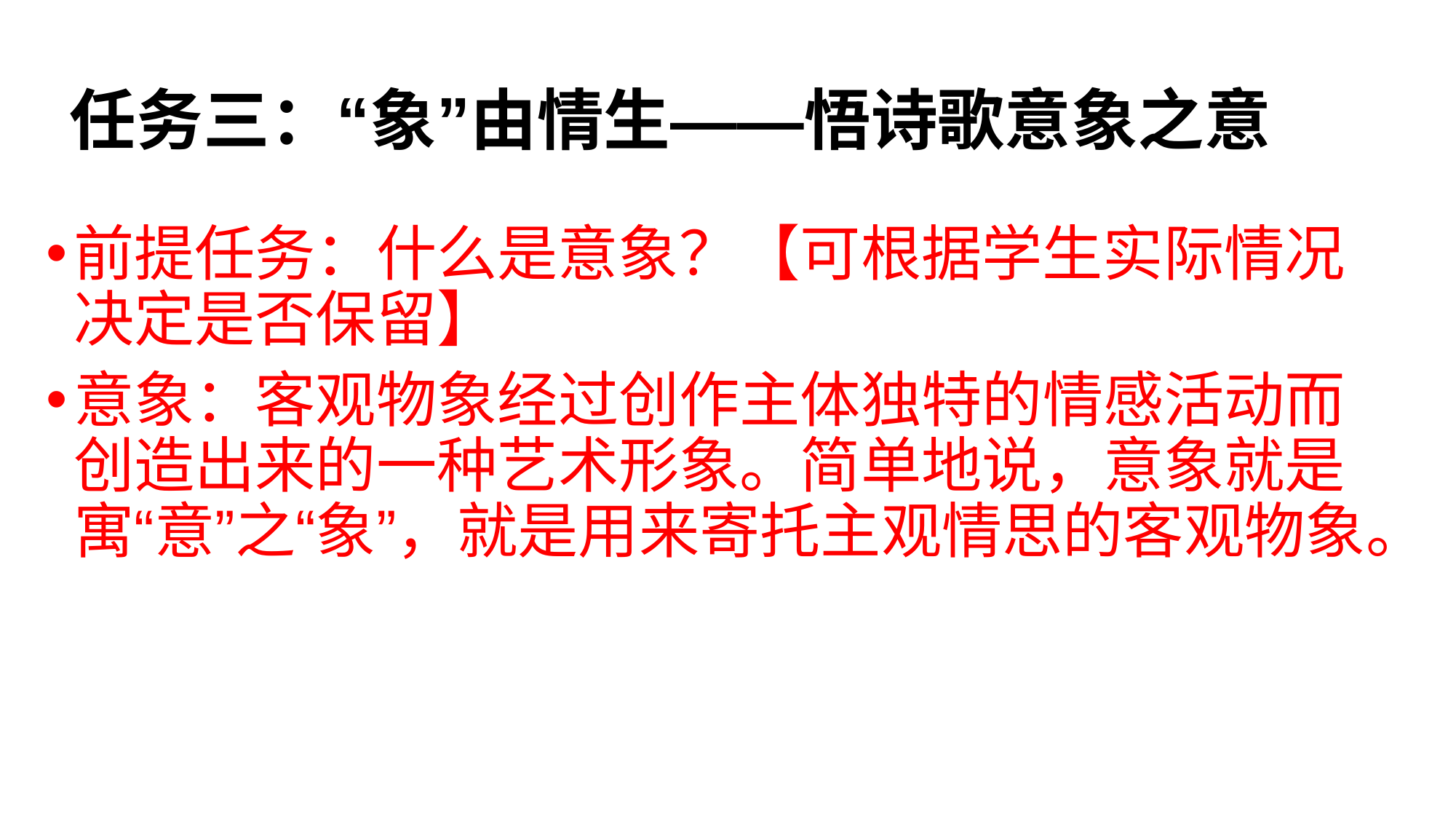

# 任务三：“象”由情生——悟诗歌意象之意
前提任务：什么是意象？【可根据学生实际情况决定是否保留】
意象：客观物象经过创作主体独特的情感活动而创造出来的一种艺术形象。简单地说，意象就是寓“意”之“象”，就是用来寄托主观情思的客观物象。